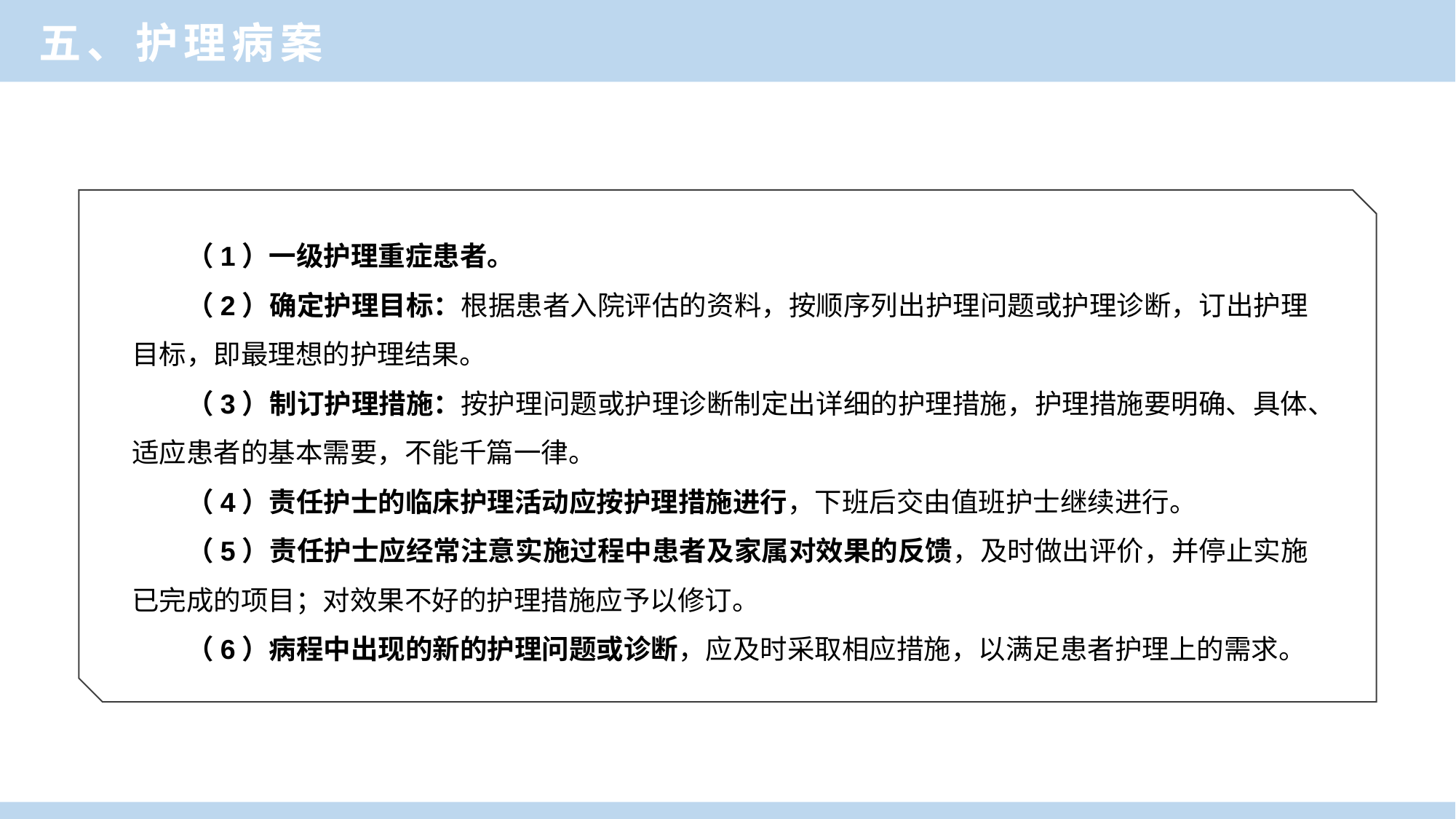

五、护理病案

（1）一级护理重症患者。
（2）确定护理目标：根据患者入院评估的资料，按顺序列出护理问题或护理诊断，订出护理目标，即最理想的护理结果。
（3）制订护理措施：按护理问题或护理诊断制定出详细的护理措施，护理措施要明确、具体、适应患者的基本需要，不能千篇一律。
（4）责任护士的临床护理活动应按护理措施进行，下班后交由值班护士继续进行。
（5）责任护士应经常注意实施过程中患者及家属对效果的反馈，及时做出评价，并停止实施已完成的项目；对效果不好的护理措施应予以修订。
（6）病程中出现的新的护理问题或诊断，应及时采取相应措施，以满足患者护理上的需求。